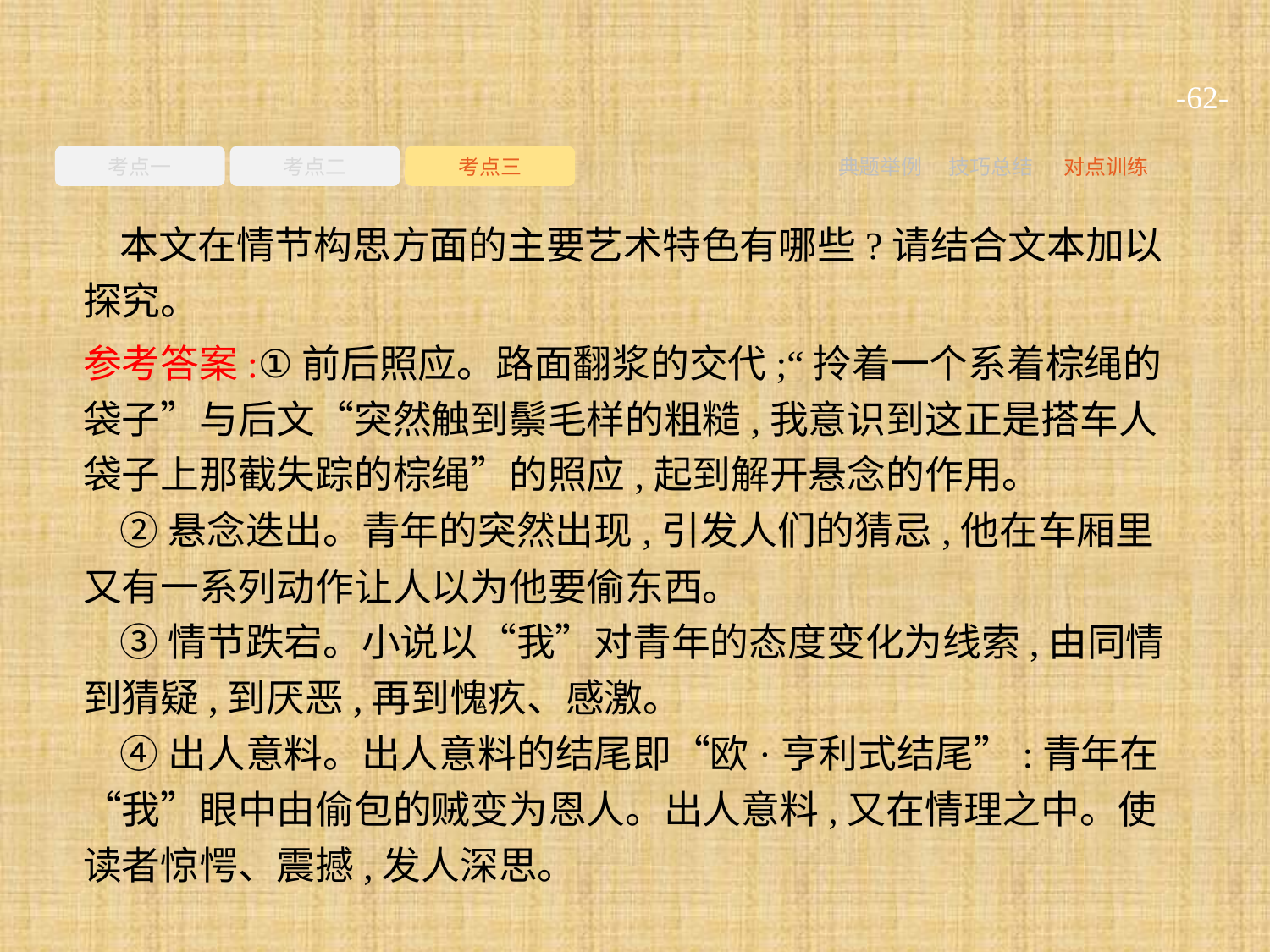

-62-
考点一
考点二
考点三
典题举例
技巧总结
对点训练
本文在情节构思方面的主要艺术特色有哪些?请结合文本加以探究。
参考答案:①前后照应。路面翻浆的交代;“拎着一个系着棕绳的袋子”与后文“突然触到鬃毛样的粗糙,我意识到这正是搭车人袋子上那截失踪的棕绳”的照应,起到解开悬念的作用。
②悬念迭出。青年的突然出现,引发人们的猜忌,他在车厢里又有一系列动作让人以为他要偷东西。
③情节跌宕。小说以“我”对青年的态度变化为线索,由同情到猜疑,到厌恶,再到愧疚、感激。
④出人意料。出人意料的结尾即“欧·亨利式结尾”:青年在“我”眼中由偷包的贼变为恩人。出人意料,又在情理之中。使读者惊愕、震撼,发人深思。